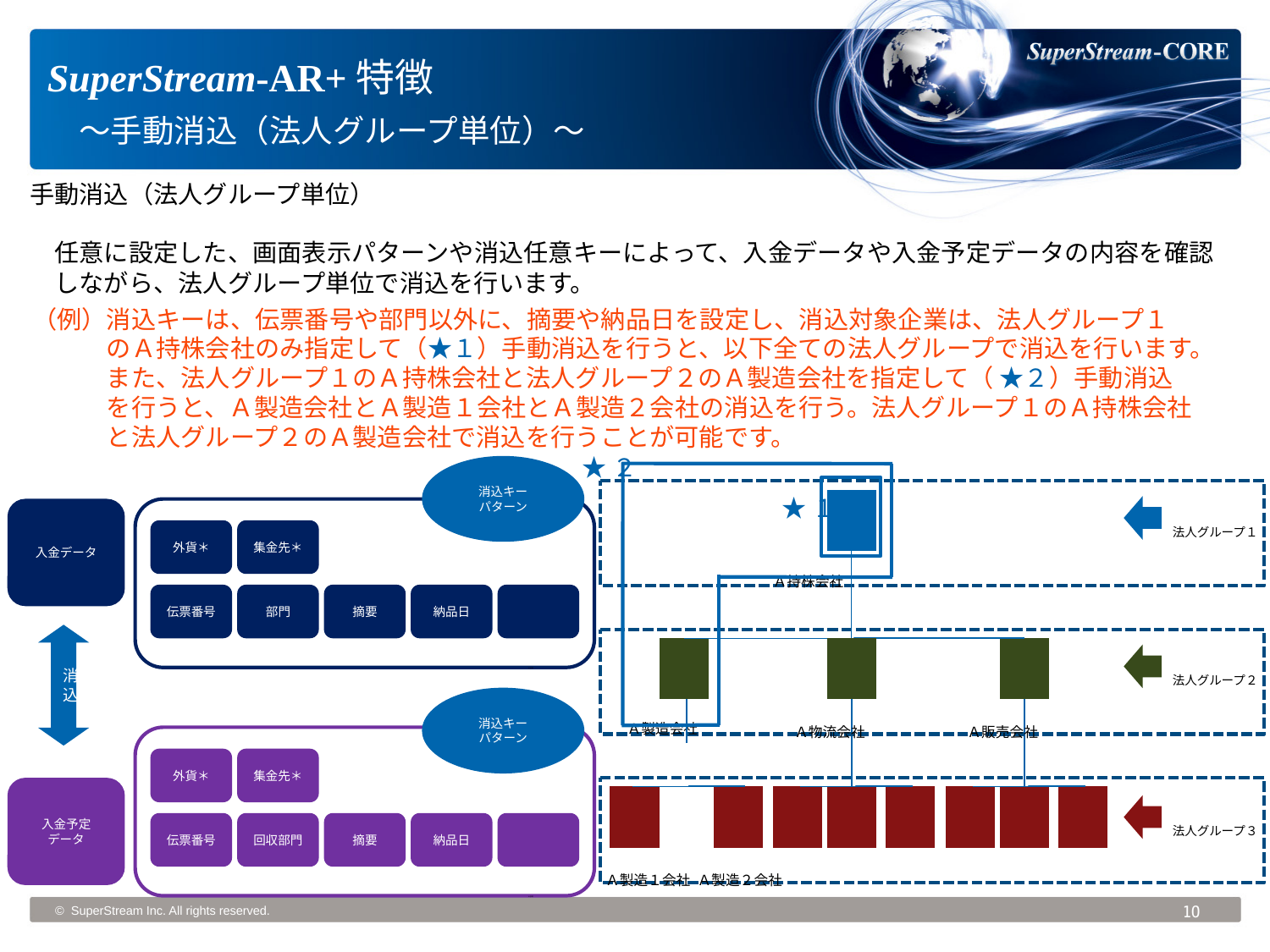

SuperStream-AR+特徴
　～手動消込（法人グループ単位）～
手動消込（法人グループ単位）

　任意に設定した、画面表示パターンや消込任意キーによって、入金データや入金予定データの内容を確認
　しながら、法人グループ単位で消込を行います。
（例）消込キーは、伝票番号や部門以外に、摘要や納品日を設定し、消込対象企業は、法人グループ１
　　　のＡ持株会社のみ指定して（★１）手動消込を行うと、以下全ての法人グループで消込を行います。
　　　また、法人グループ１のＡ持株会社と法人グループ２のＡ製造会社を指定して（ ★２）手動消込
　　　を行うと、Ａ製造会社とＡ製造１会社とＡ製造２会社の消込を行う。法人グループ１のＡ持株会社
　　　と法人グループ２のＡ製造会社で消込を行うことが可能です。
★２

★１

法人グループ１

Ａ持株会社

法人グループ２

Ａ製造会社
Ａ物流会社
Ａ販売会社

法人グループ３

Ａ製造１会社
Ａ製造２会社
消込キー
パターン
入金データ

外貨＊
集金先＊
伝票番号
部門
摘要
納品日

＊必須
消込
消込キー
パターン

外貨＊
集金先＊
入金予定
データ
伝票番号
回収部門
摘要
納品日

＊必須
©  SuperStream Inc. All rights reserved.
10